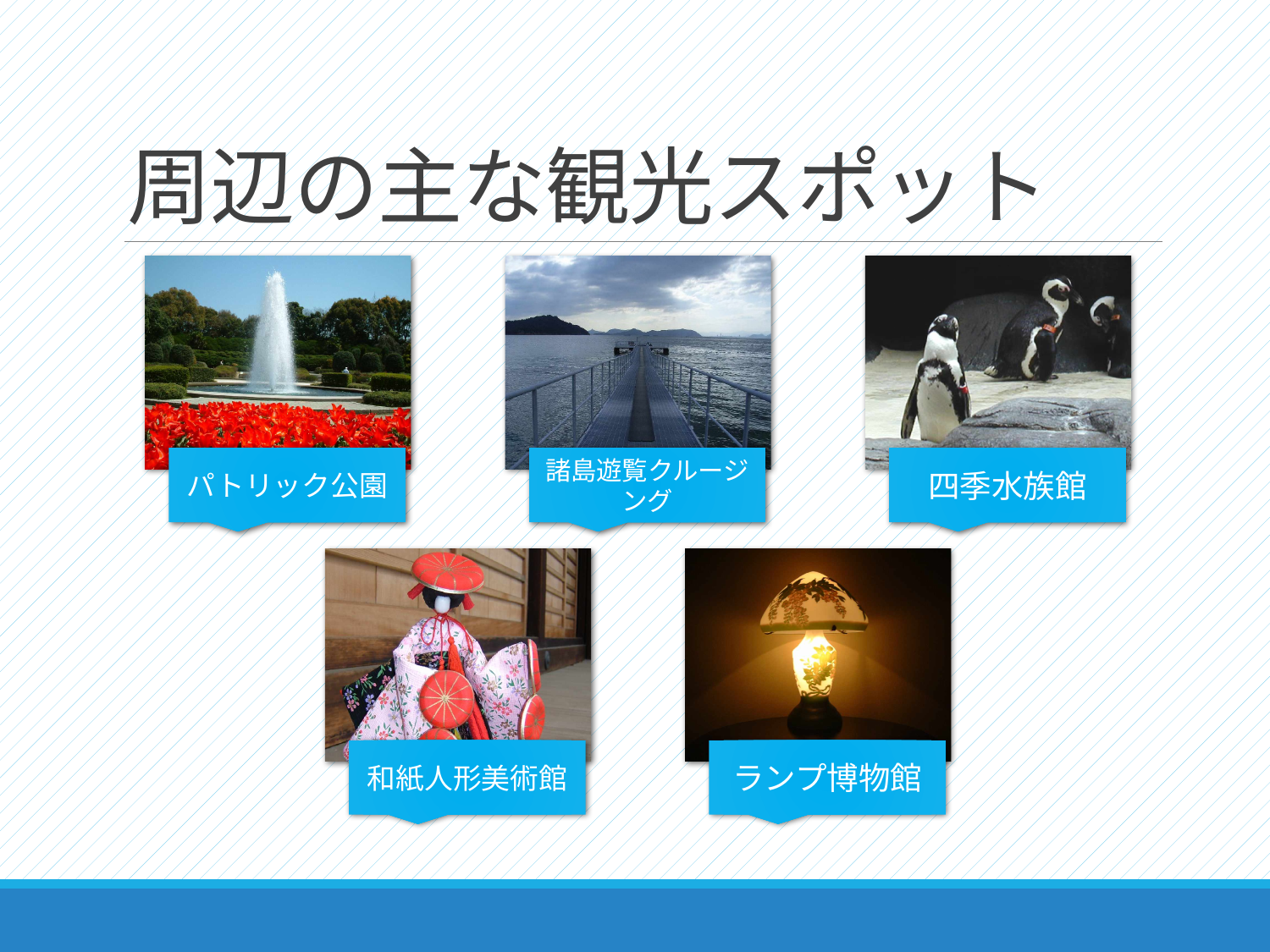

# 周辺の主な観光スポット
パトリック公園
四季水族館
和紙人形美術館
諸島遊覧クルージング
ランプ博物館